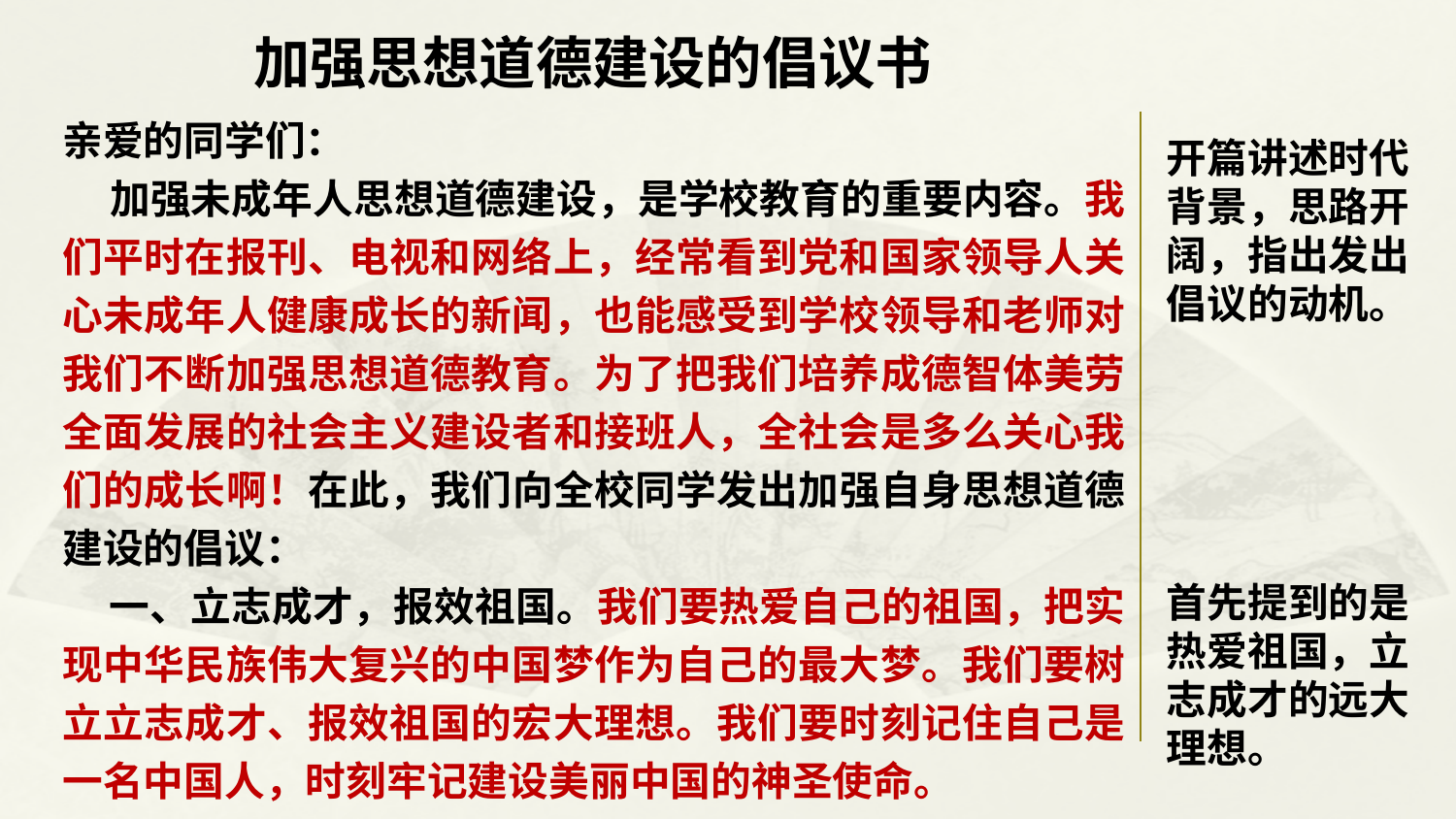

加强思想道德建设的倡议书
亲爱的同学们：
    加强未成年人思想道德建设，是学校教育的重要内容。我们平时在报刊、电视和网络上，经常看到党和国家领导人关心未成年人健康成长的新闻，也能感受到学校领导和老师对我们不断加强思想道德教育。为了把我们培养成德智体美劳全面发展的社会主义建设者和接班人，全社会是多么关心我们的成长啊！在此，我们向全校同学发出加强自身思想道德建设的倡议：
    一、立志成才，报效祖国。我们要热爱自己的祖国，把实现中华民族伟大复兴的中国梦作为自己的最大梦。我们要树立立志成才、报效祖国的宏大理想。我们要时刻记住自己是一名中国人，时刻牢记建设美丽中国的神圣使命。
开篇讲述时代背景，思路开阔，指出发出倡议的动机。
首先提到的是热爱祖国，立志成才的远大理想。